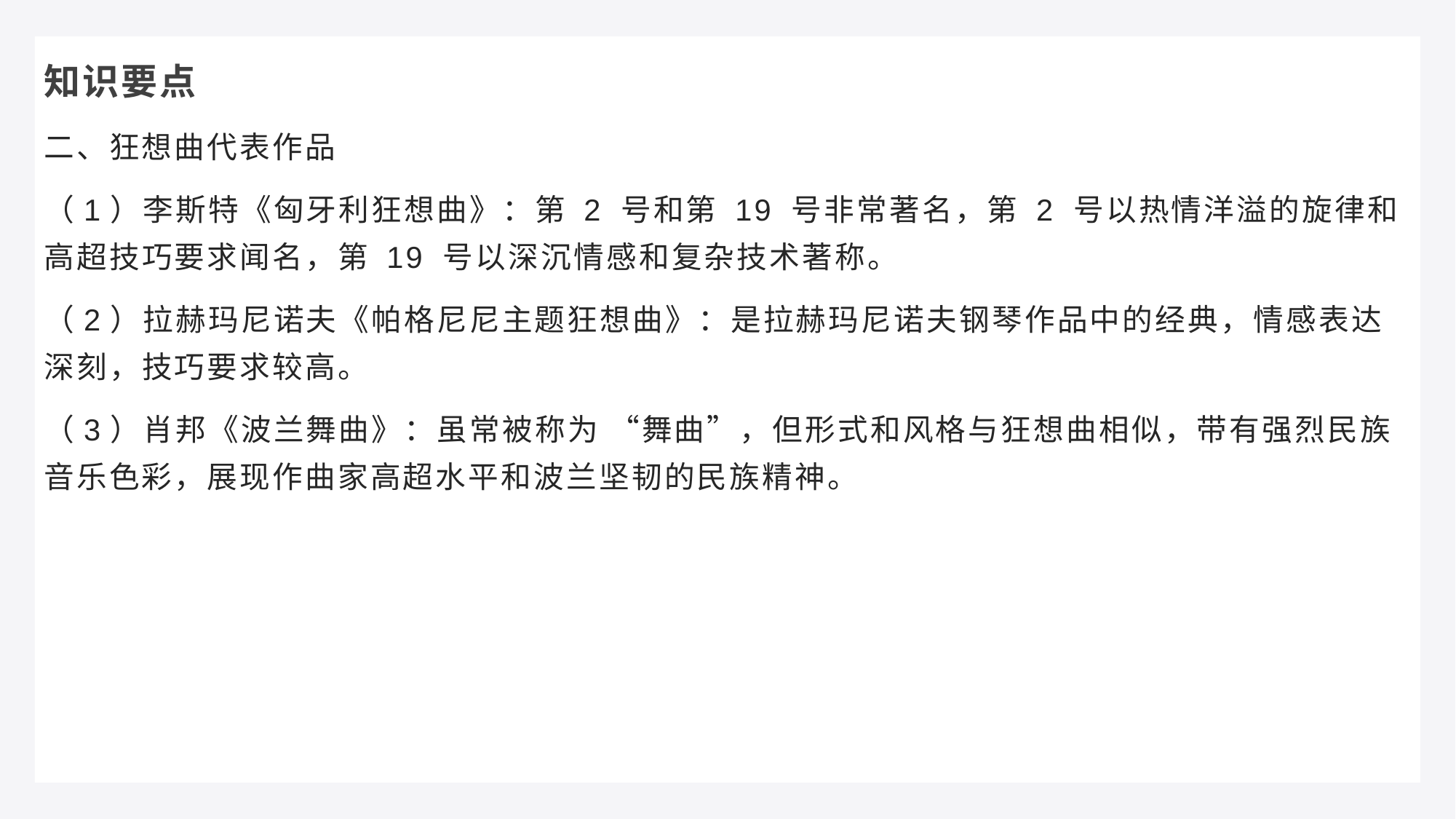

知识要点
二、狂想曲代表作品
（1）李斯特《匈牙利狂想曲》：第 2 号和第 19 号非常著名，第 2 号以热情洋溢的旋律和高超技巧要求闻名，第 19 号以深沉情感和复杂技术著称。
（2）拉赫玛尼诺夫《帕格尼尼主题狂想曲》：是拉赫玛尼诺夫钢琴作品中的经典，情感表达深刻，技巧要求较高。
（3）肖邦《波兰舞曲》：虽常被称为 “舞曲”，但形式和风格与狂想曲相似，带有强烈民族音乐色彩，展现作曲家高超水平和波兰坚韧的民族精神。